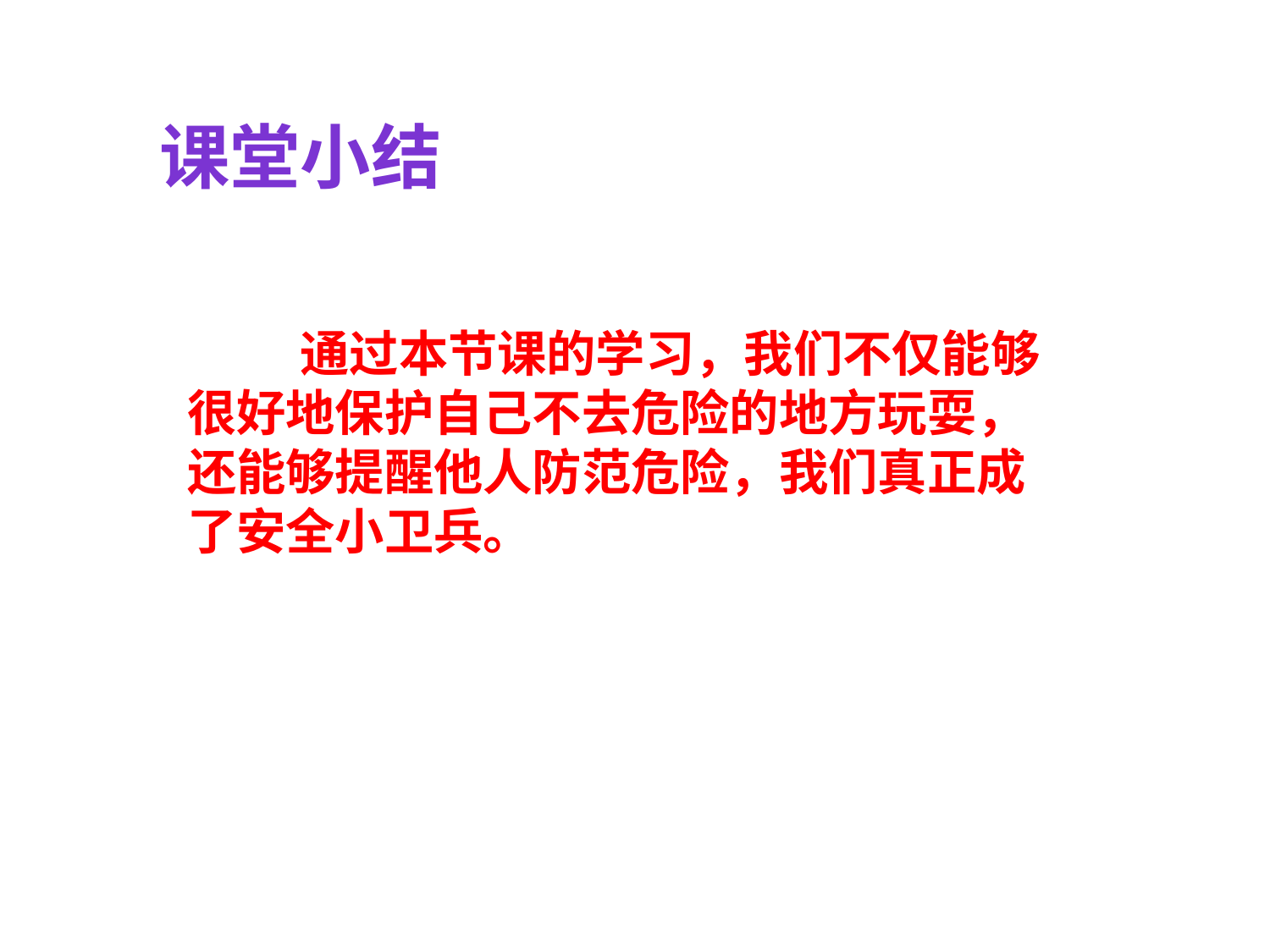

课堂小结
         通过本节课的学习，我们不仅能够很好地保护自己不去危险的地方玩耍，还能够提醒他人防范危险，我们真正成了安全小卫兵。